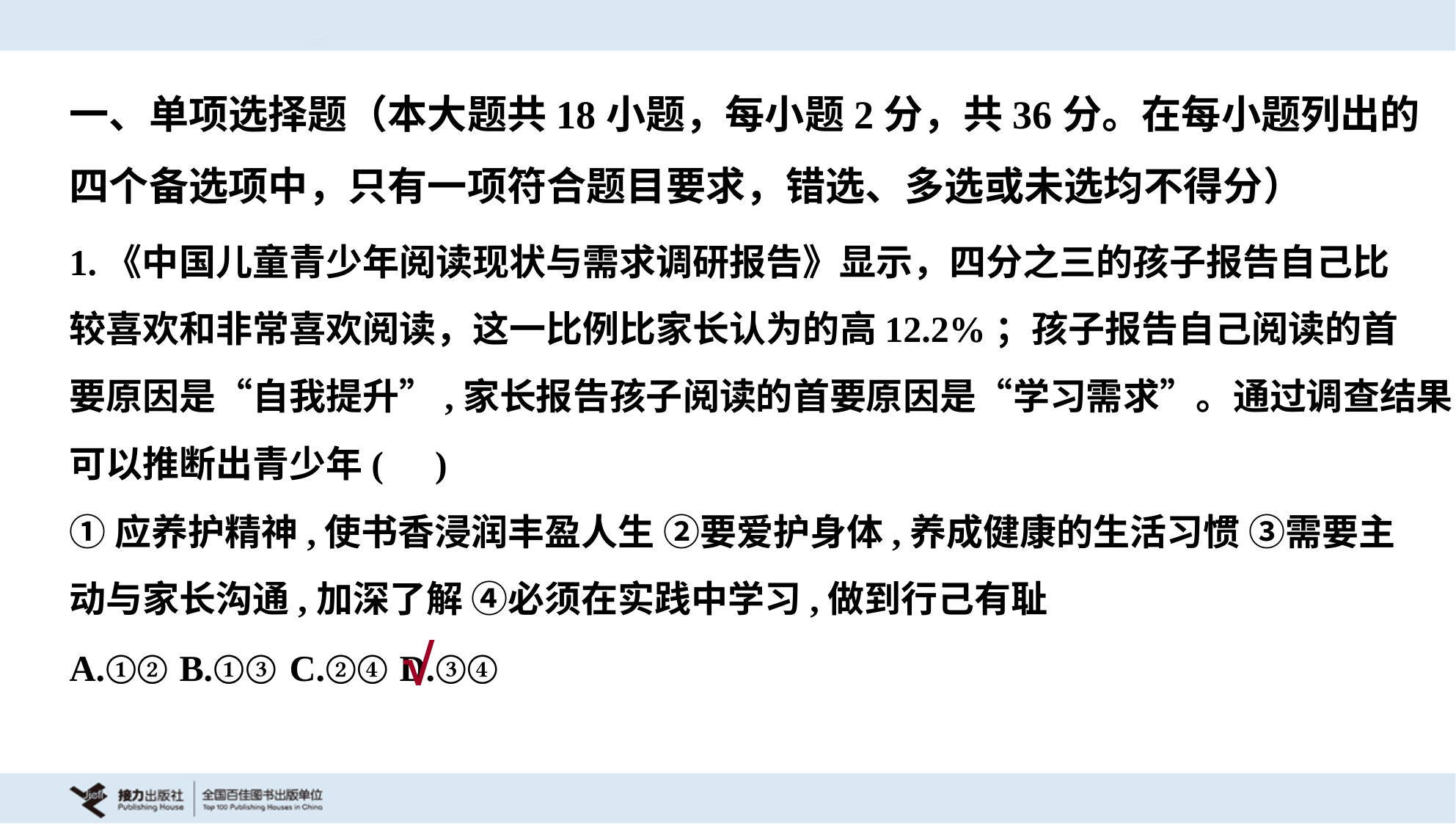

一、单项选择题（本大题共18小题，每小题2分，共36分。在每小题列出的
四个备选项中，只有一项符合题目要求，错选、多选或未选均不得分）
1.《中国儿童青少年阅读现状与需求调研报告》显示，四分之三的孩子报告自己比
较喜欢和非常喜欢阅读，这一比例比家长认为的高12.2%；孩子报告自己阅读的首
要原因是“自我提升”,家长报告孩子阅读的首要原因是“学习需求”。通过调查结果,
可以推断出青少年(     )
①应养护精神,使书香浸润丰盈人生 ②要爱护身体,养成健康的生活习惯 ③需要主
动与家长沟通,加深了解 ④必须在实践中学习,做到行己有耻
A.①②	B.①③	C.②④	D.③④
√